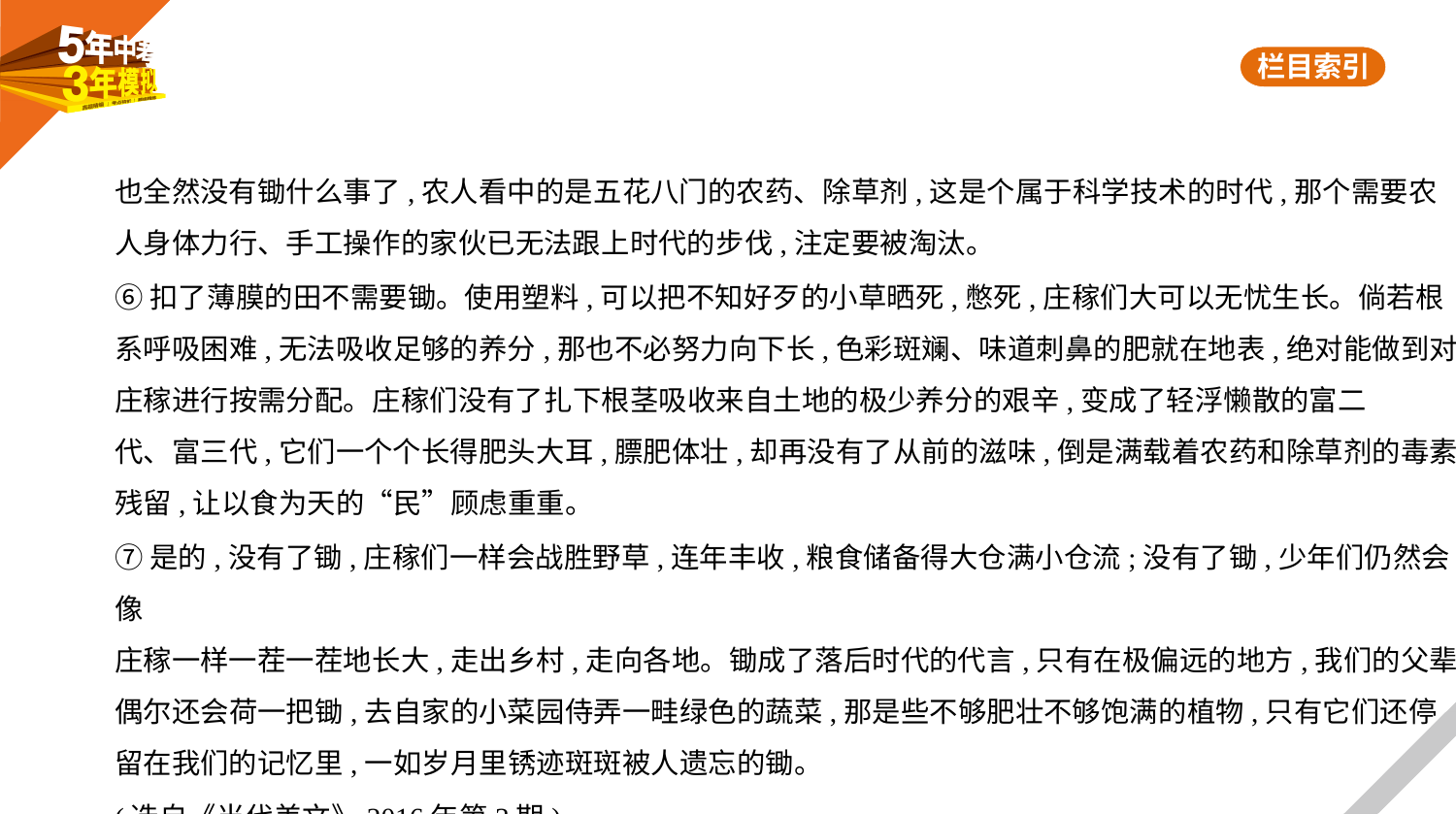

也全然没有锄什么事了,农人看中的是五花八门的农药、除草剂,这是个属于科学技术的时代,那个需要农
人身体力行、手工操作的家伙已无法跟上时代的步伐,注定要被淘汰。
⑥扣了薄膜的田不需要锄。使用塑料,可以把不知好歹的小草晒死,憋死,庄稼们大可以无忧生长。倘若根
系呼吸困难,无法吸收足够的养分,那也不必努力向下长,色彩斑斓、味道刺鼻的肥就在地表,绝对能做到对
庄稼进行按需分配。庄稼们没有了扎下根茎吸收来自土地的极少养分的艰辛,变成了轻浮懒散的富二
代、富三代,它们一个个长得肥头大耳,膘肥体壮,却再没有了从前的滋味,倒是满载着农药和除草剂的毒素
残留,让以食为天的“民”顾虑重重。
⑦是的,没有了锄,庄稼们一样会战胜野草,连年丰收,粮食储备得大仓满小仓流;没有了锄,少年们仍然会像
庄稼一样一茬一茬地长大,走出乡村,走向各地。锄成了落后时代的代言,只有在极偏远的地方,我们的父辈
偶尔还会荷一把锄,去自家的小菜园侍弄一畦绿色的蔬菜,那是些不够肥壮不够饱满的植物,只有它们还停
留在我们的记忆里,一如岁月里锈迹斑斑被人遗忘的锄。
(选自《当代美文》2016年第3期)